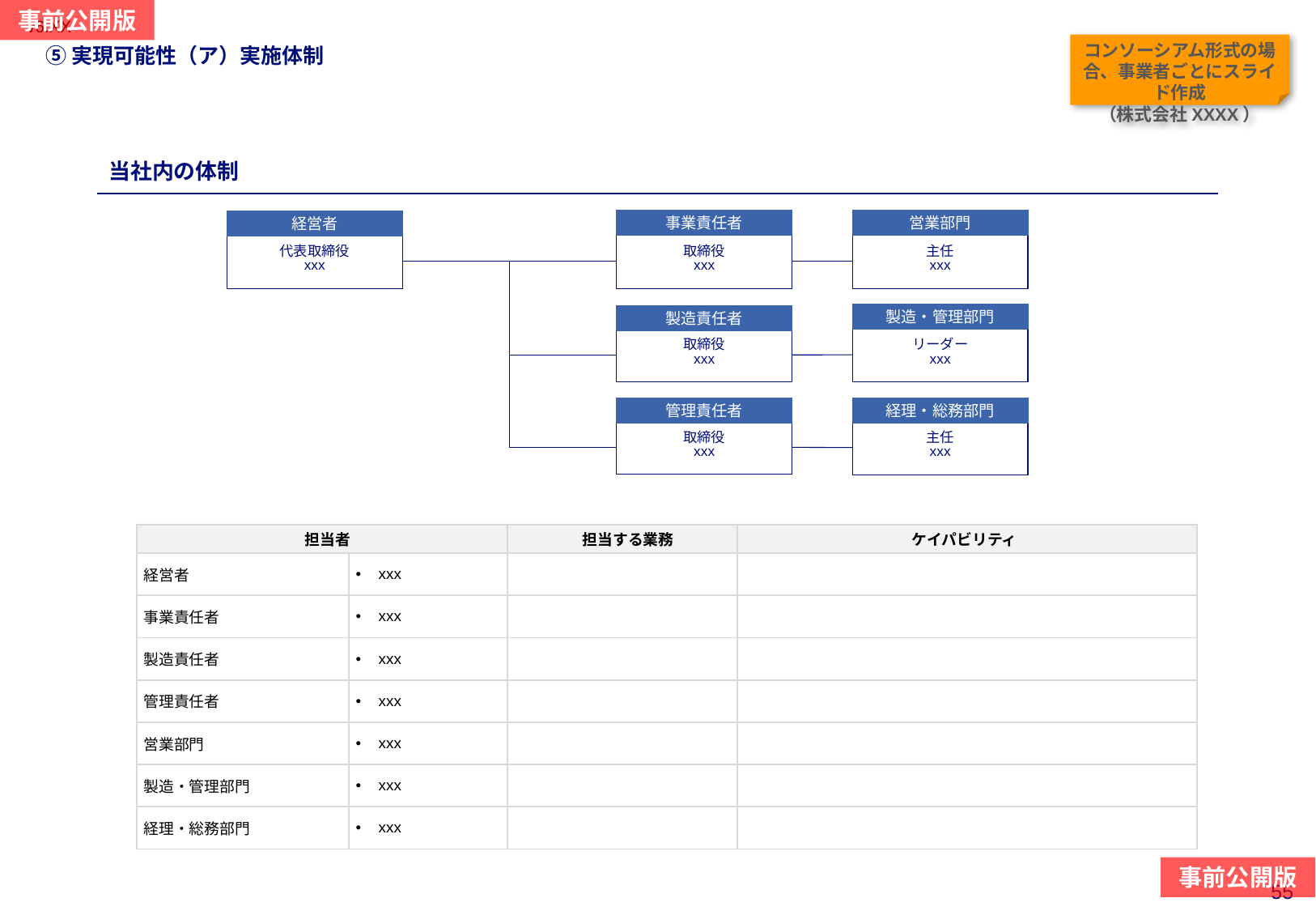

#
⑤実現可能性（ア）実施体制
コンソーシアム形式の場合、事業者ごとにスライド作成
（株式会社XXXX）
当スライドは作成必須
当社内の体制
事業責任者
営業部門
経営者
代表取締役
xxx
取締役
xxx
主任
xxx
製造・管理部門
製造責任者
取締役
xxx
リーダー
xxx
管理責任者
経理・総務部門
取締役
xxx
主任
xxx
| 担当者 | 担当者 | 担当する業務 | ケイパビリティ |
| --- | --- | --- | --- |
| 経営者 | xxx |  |  |
| 事業責任者 | xxx |  |  |
| 製造責任者 | xxx |  |  |
| 管理責任者 | xxx |  |  |
| 営業部門 | xxx |  |  |
| 製造・管理部門 | xxx |  |  |
| 経理・総務部門 | xxx |  |  |